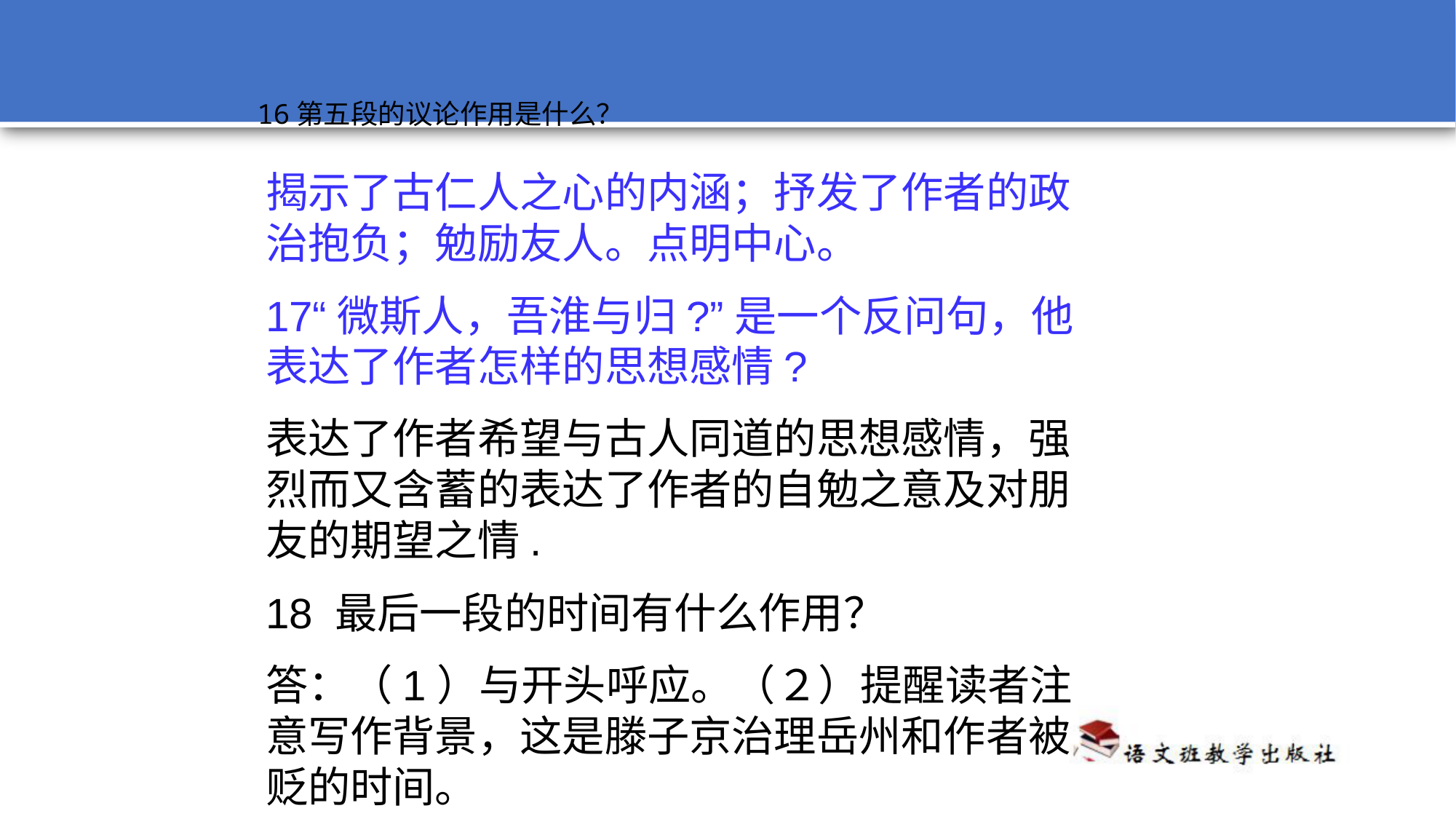

16第五段的议论作用是什么？
揭示了古仁人之心的内涵；抒发了作者的政治抱负；勉励友人。点明中心。
17“微斯人，吾淮与归?”是一个反问句，他表达了作者怎样的思想感情?
表达了作者希望与古人同道的思想感情，强烈而又含蓄的表达了作者的自勉之意及对朋友的期望之情.
18 最后一段的时间有什么作用？
答：（1）与开头呼应。（２）提醒读者注意写作背景，这是滕子京治理岳州和作者被贬的时间。